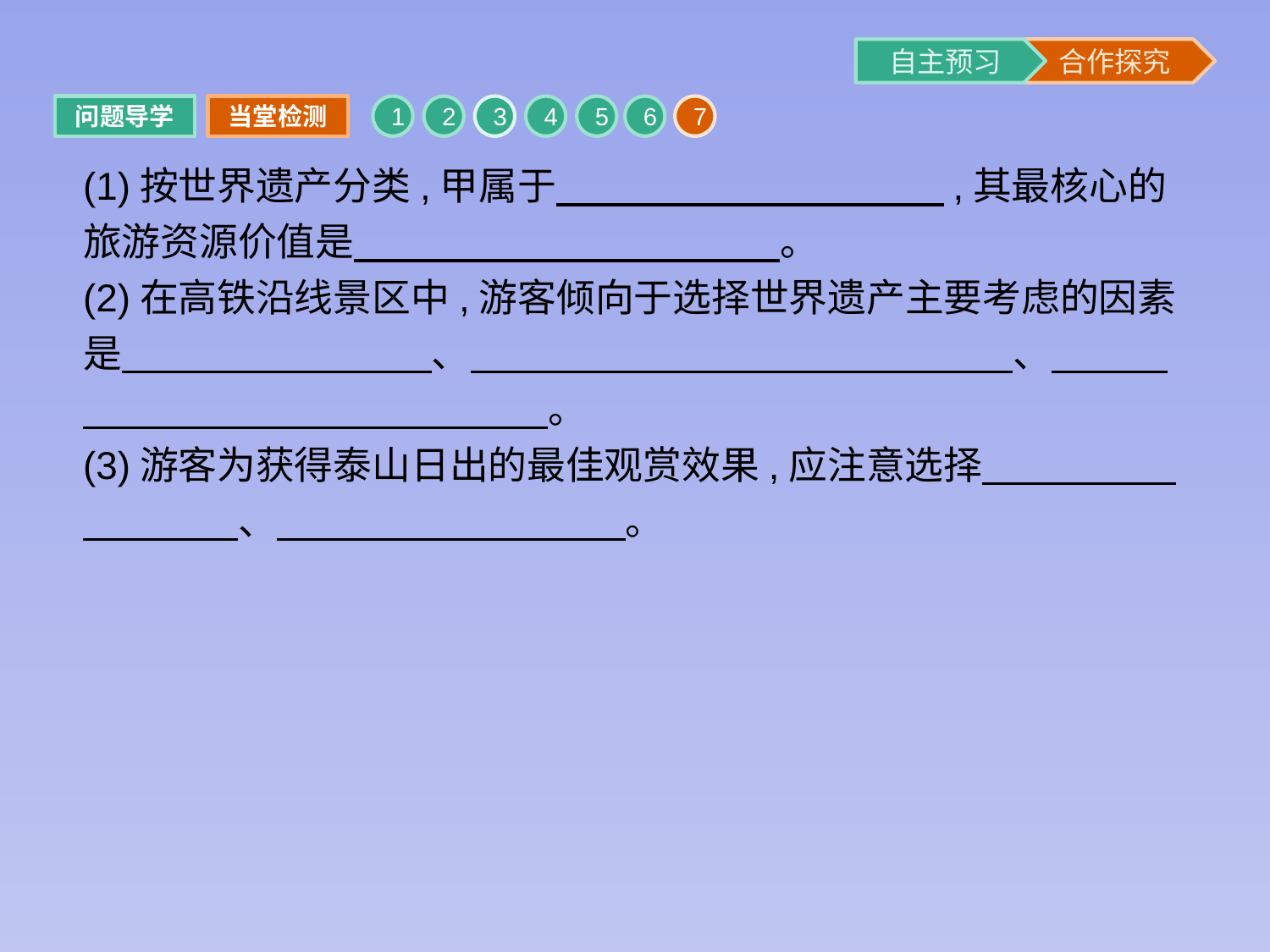

问题导学
当堂检测
1
2
3
4
5
6
7
(1)按世界遗产分类,甲属于　　　　　　　　　　,其最核心的旅游资源价值是　　　　　　　　　　　。
(2)在高铁沿线景区中,游客倾向于选择世界遗产主要考虑的因素是　　　　　　　　、　　　　　　　　　　　　　　、　　　　　　　　　　　　　　　。
(3)游客为获得泰山日出的最佳观赏效果,应注意选择　　　　　　　　　、　　　　　　　　　。